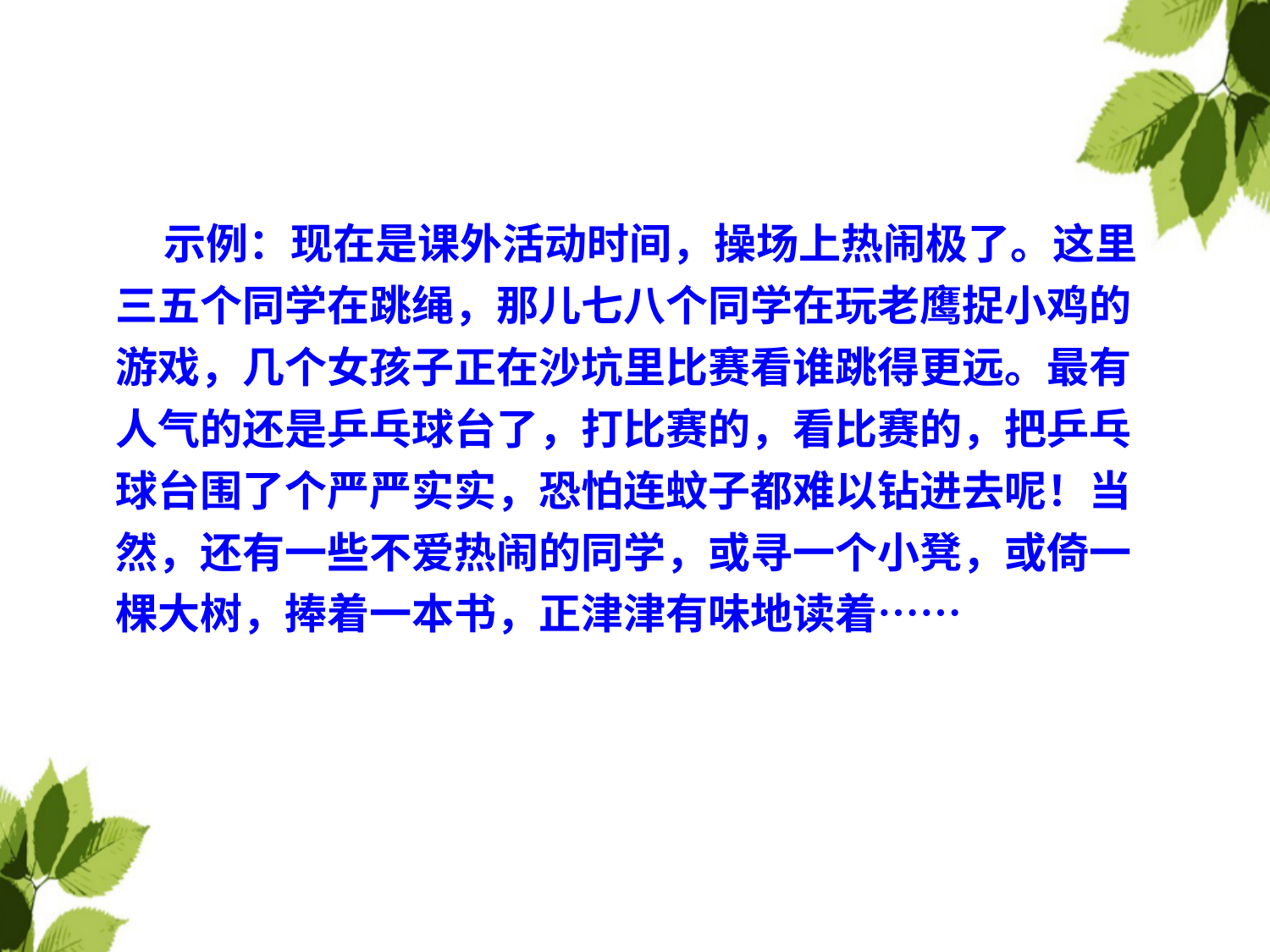

示例：现在是课外活动时间，操场上热闹极了。这里三五个同学在跳绳，那儿七八个同学在玩老鹰捉小鸡的游戏，几个女孩子正在沙坑里比赛看谁跳得更远。最有人气的还是乒乓球台了，打比赛的，看比赛的，把乒乓球台围了个严严实实，恐怕连蚊子都难以钻进去呢！当然，还有一些不爱热闹的同学，或寻一个小凳，或倚一棵大树，捧着一本书，正津津有味地读着……